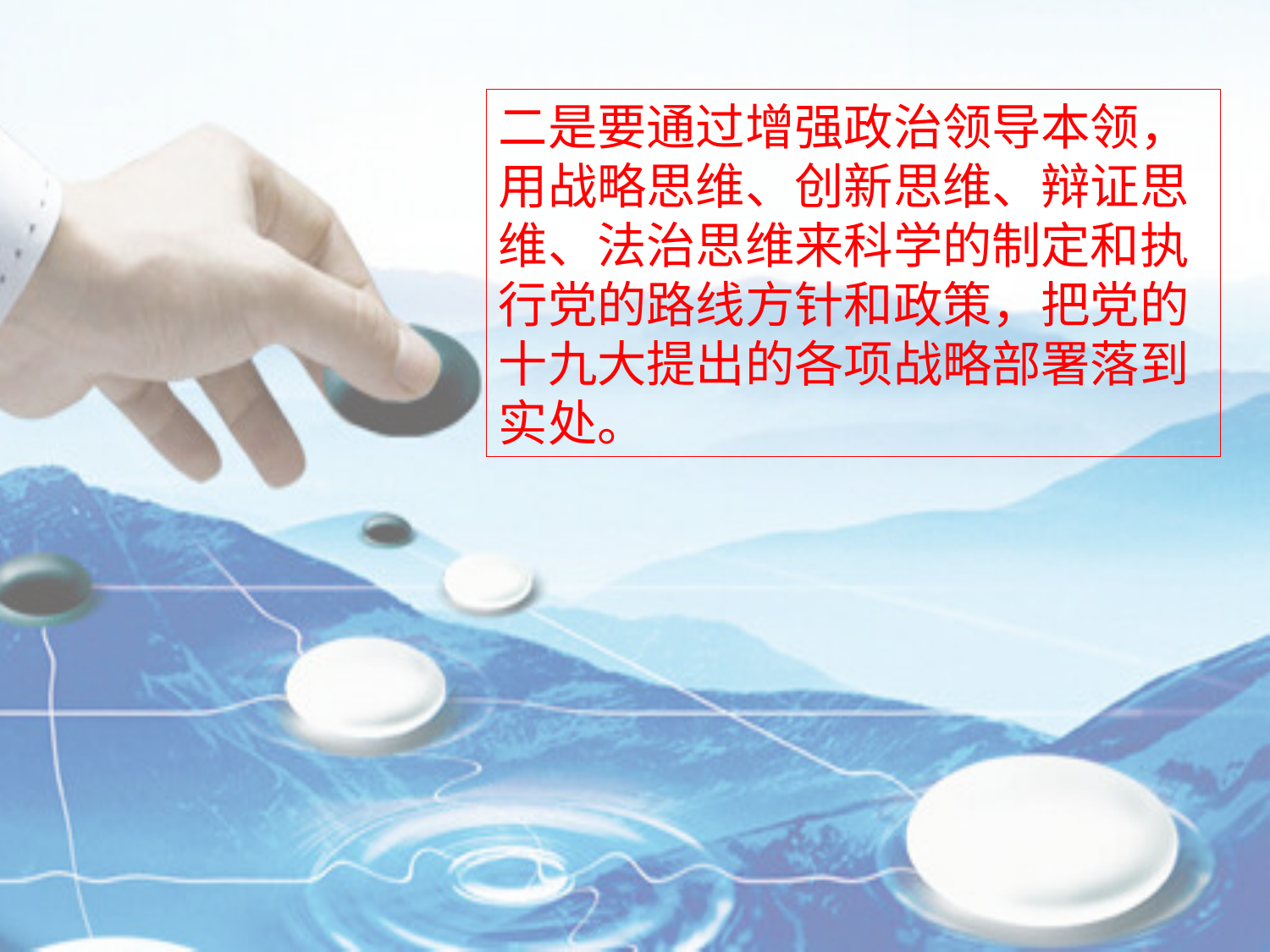

二是要通过增强政治领导本领，用战略思维、创新思维、辩证思维、法治思维来科学的制定和执行党的路线方针和政策，把党的十九大提出的各项战略部署落到实处。